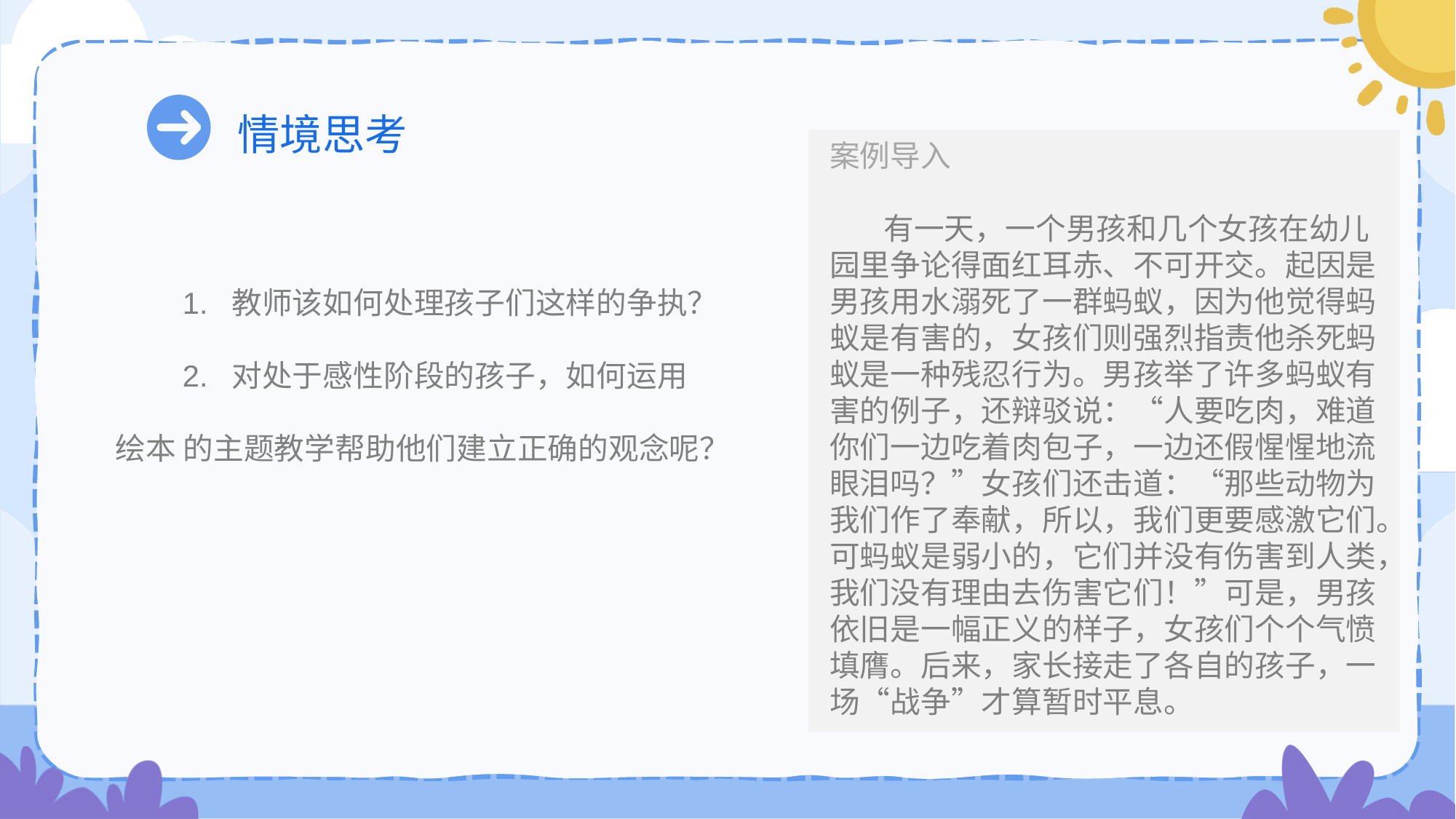

情境思考

案例导入

       有一天，一个男孩和几个女孩在幼儿园里争论得面红耳赤、不可开交。起因是男孩用水溺死了一群蚂蚁，因为他觉得蚂蚁是有害的，女孩们则强烈指责他杀死蚂蚁是一种残忍行为。男孩举了许多蚂蚁有害的例子，还辩驳说：“人要吃肉，难道你们一边吃着肉包子，一边还假惺惺地流眼泪吗？”女孩们还击道：“那些动物为我们作了奉献，所以，我们更要感激它们。可蚂蚁是弱小的，它们并没有伤害到人类，我们没有理由去伤害它们！”可是，男孩依旧是一幅正义的样子，女孩们个个气愤填膺。后来，家长接走了各自的孩子，一场“战争”才算暂时平息。

        1.  教师该如何处理孩子们这样的争执？

        2.  对处于感性阶段的孩子，如何运用

绘本 的主题教学帮助他们建立正确的观念呢？